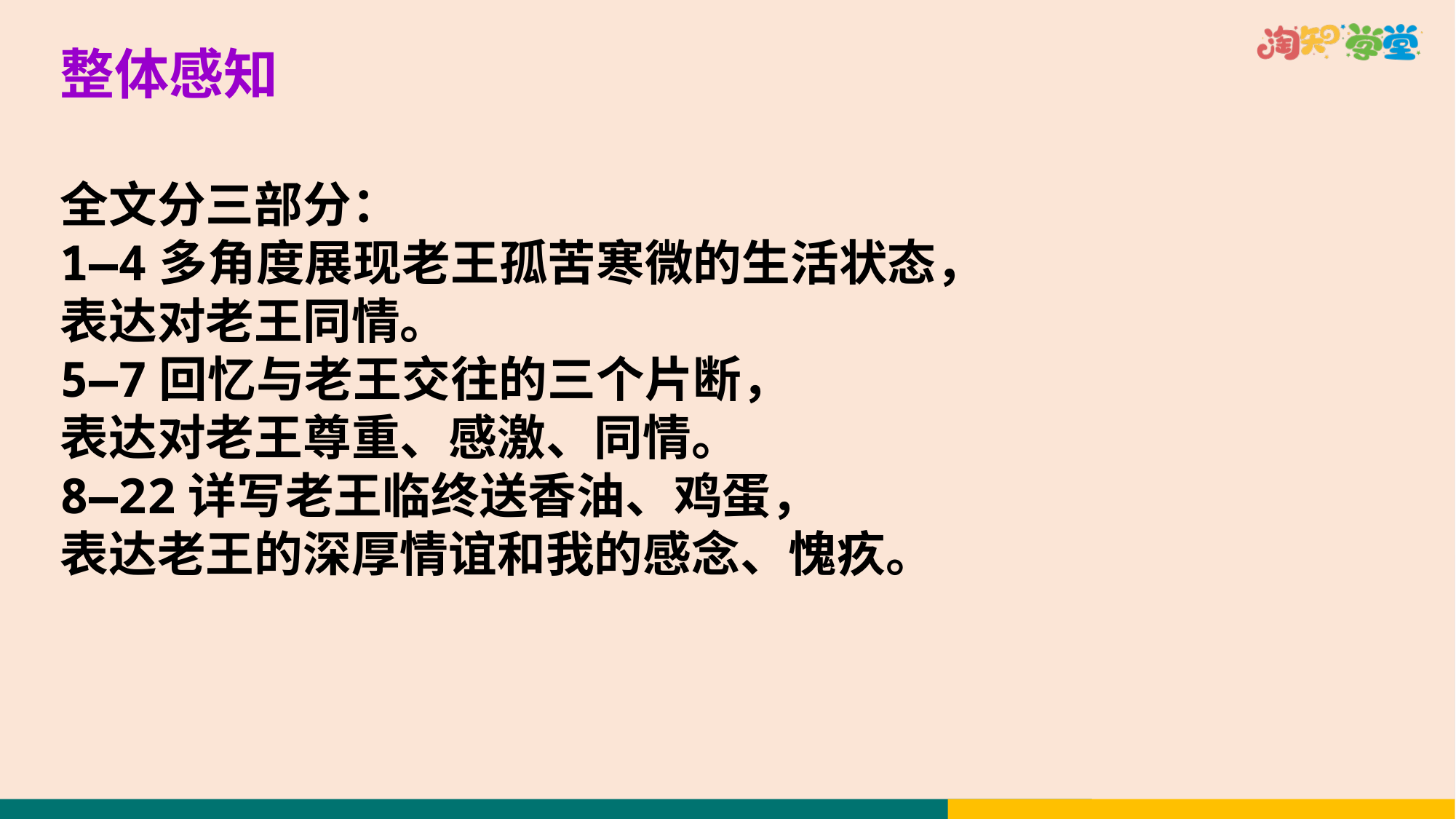

整体感知
全文分三部分：
1—4多角度展现老王孤苦寒微的生活状态，
表达对老王同情。
5—7回忆与老王交往的三个片断，
表达对老王尊重、感激、同情。
8—22详写老王临终送香油、鸡蛋，
表达老王的深厚情谊和我的感念、愧疚。